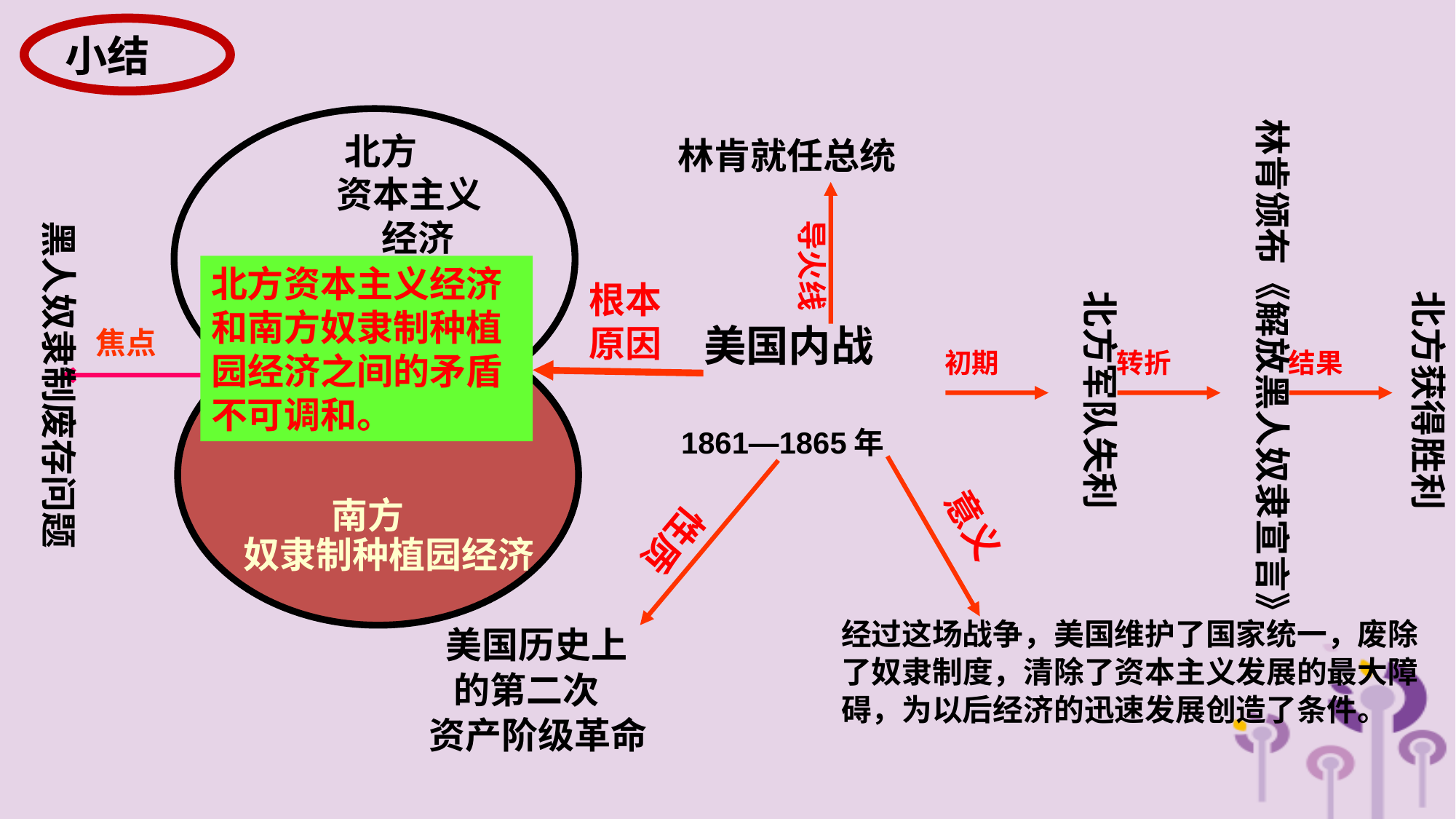

小结
北方
资本主义
 经济

  南方
奴隶制种植园经济
林肯颁布《解放黑人奴隶宣言》
林肯就任总统
导火线

黑人奴隶制废存问题
北方资本主义经济和南方奴隶制种植园经济之间的矛盾不可调和。
根本
原因

北方军队失利
初期

北方获得胜利
美国内战
1861—1865年
焦点

转折

结果

性质

意义

经过这场战争，美国维护了国家统一，废除了奴隶制度，清除了资本主义发展的最大障碍，为以后经济的迅速发展创造了条件。
 美国历史上
  的第二次
资产阶级革命